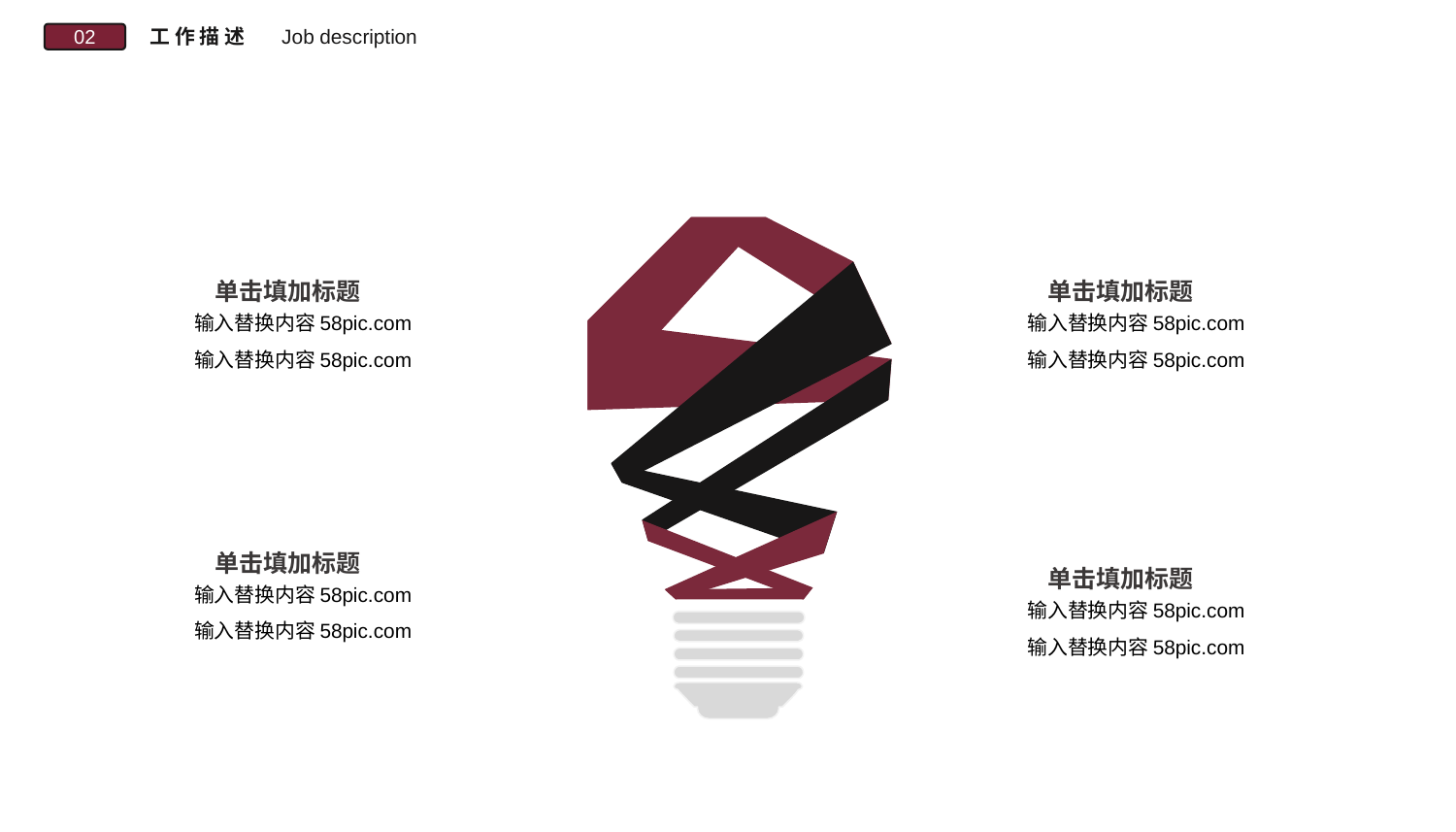

Job description
工 作 描 述
02

单击填加标题
单击填加标题
输入替换内容58pic.com
输入替换内容58pic.com
输入替换内容58pic.com
输入替换内容58pic.com
单击填加标题
单击填加标题
输入替换内容58pic.com
输入替换内容58pic.com
输入替换内容58pic.com
输入替换内容58pic.com